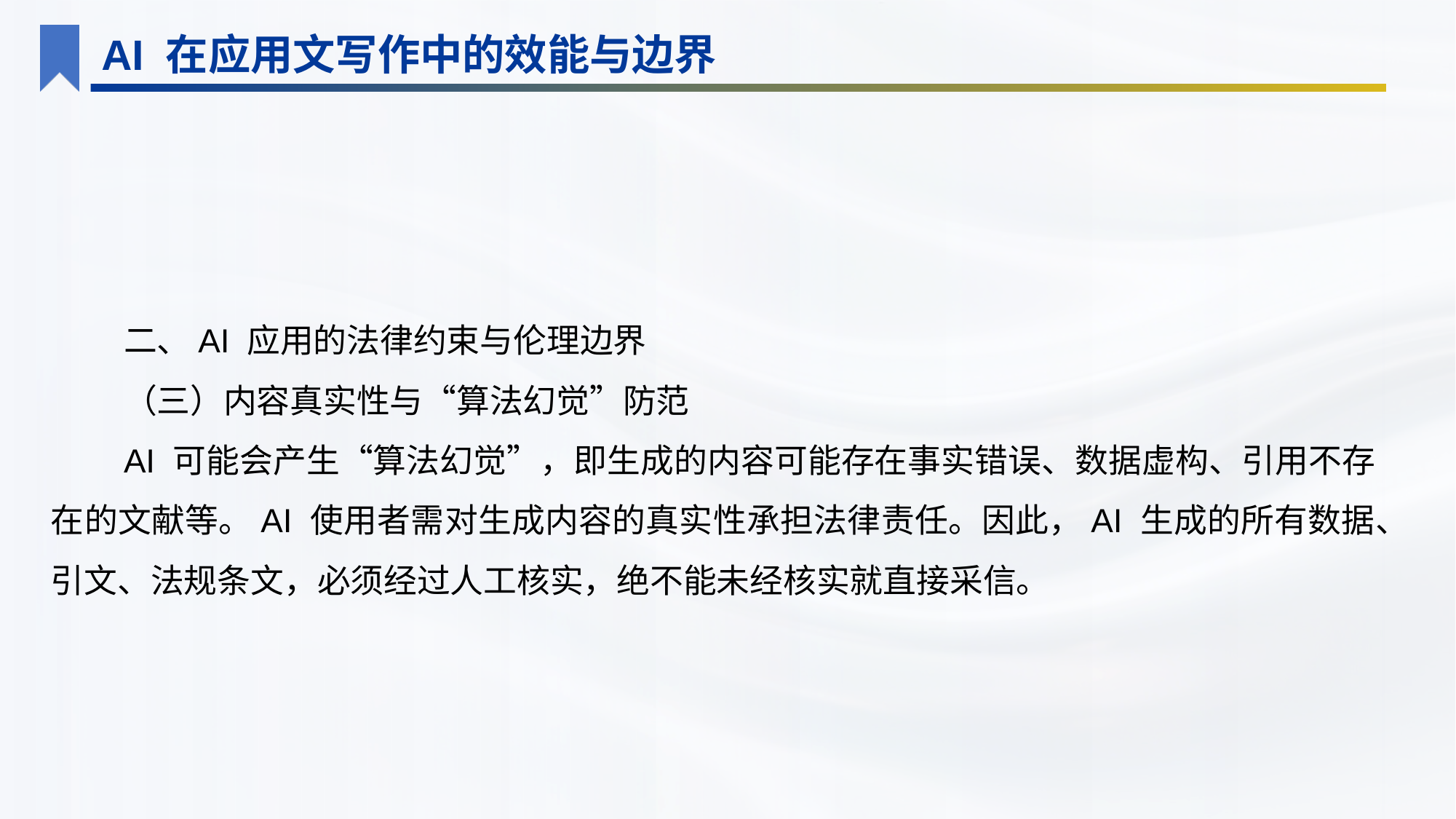

AI 在应用文写作中的效能与边界
二、AI 应用的法律约束与伦理边界
（三）内容真实性与“算法幻觉”防范
AI 可能会产生“算法幻觉”，即生成的内容可能存在事实错误、数据虚构、引用不存在的文献等。AI 使用者需对生成内容的真实性承担法律责任。因此，AI 生成的所有数据、引文、法规条文，必须经过人工核实，绝不能未经核实就直接采信。